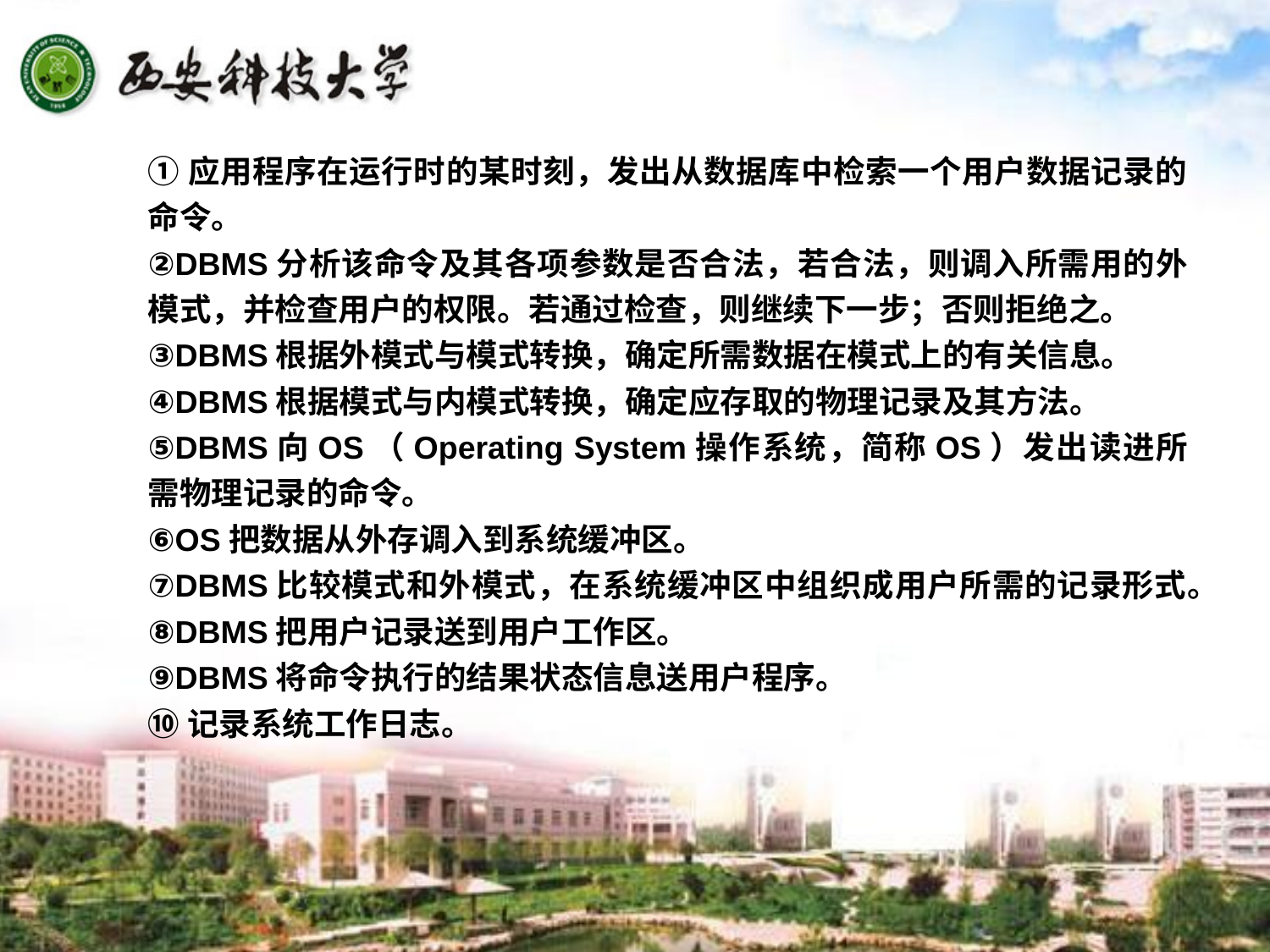

①应用程序在运行时的某时刻，发出从数据库中检索一个用户数据记录的命令。
②DBMS分析该命令及其各项参数是否合法，若合法，则调入所需用的外模式，并检查用户的权限。若通过检查，则继续下一步；否则拒绝之。
③DBMS根据外模式与模式转换，确定所需数据在模式上的有关信息。
④DBMS根据模式与内模式转换，确定应存取的物理记录及其方法。
⑤DBMS向OS（Operating System操作系统，简称OS）发出读进所需物理记录的命令。
⑥OS把数据从外存调入到系统缓冲区。
⑦DBMS比较模式和外模式，在系统缓冲区中组织成用户所需的记录形式。
⑧DBMS把用户记录送到用户工作区。
⑨DBMS将命令执行的结果状态信息送用户程序。
⑩记录系统工作日志。